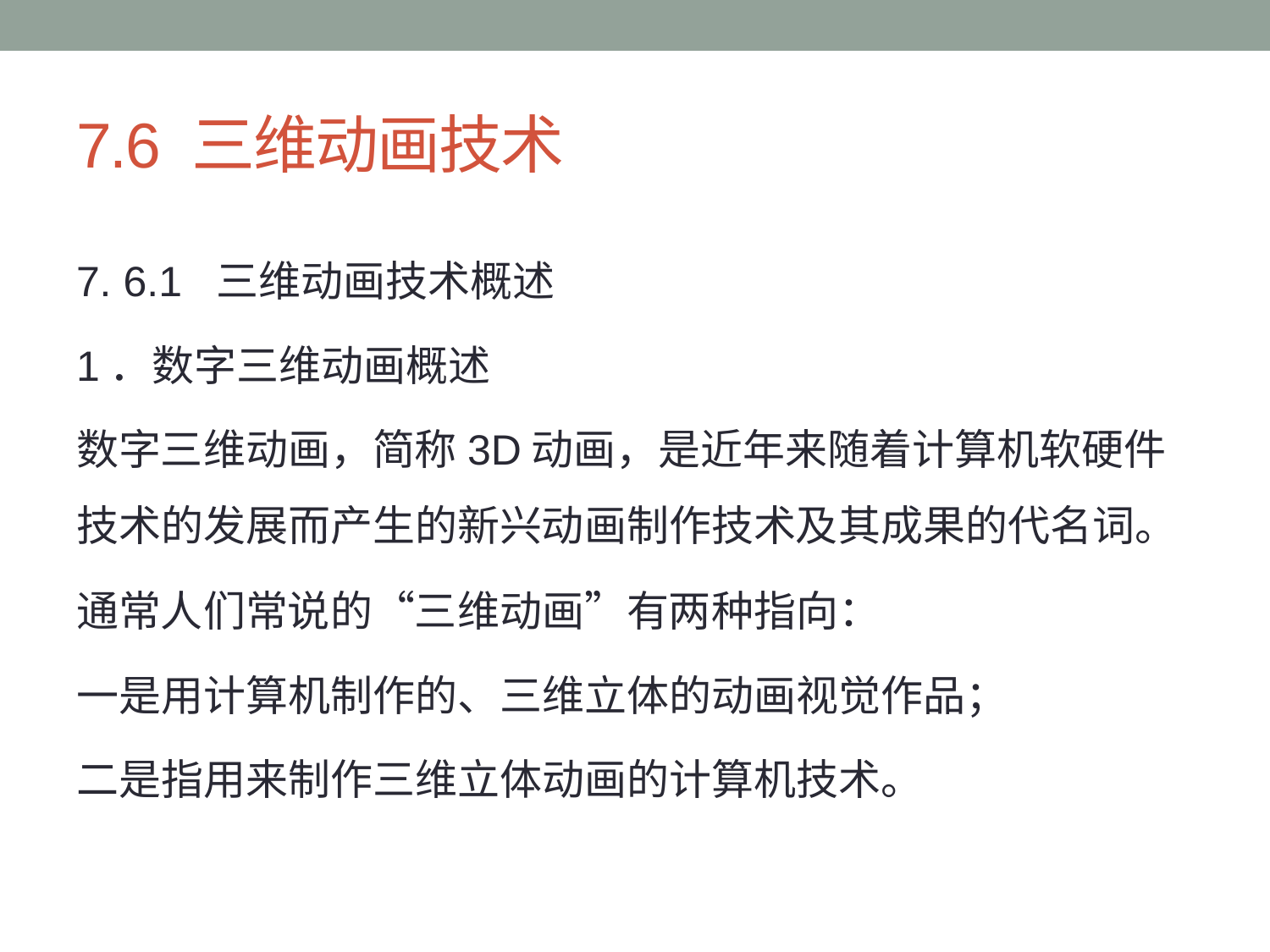

# 7.6 三维动画技术
7. 6.1  三维动画技术概述
1．数字三维动画概述
数字三维动画，简称3D动画，是近年来随着计算机软硬件技术的发展而产生的新兴动画制作技术及其成果的代名词。
通常人们常说的“三维动画”有两种指向：
一是用计算机制作的、三维立体的动画视觉作品；
二是指用来制作三维立体动画的计算机技术。